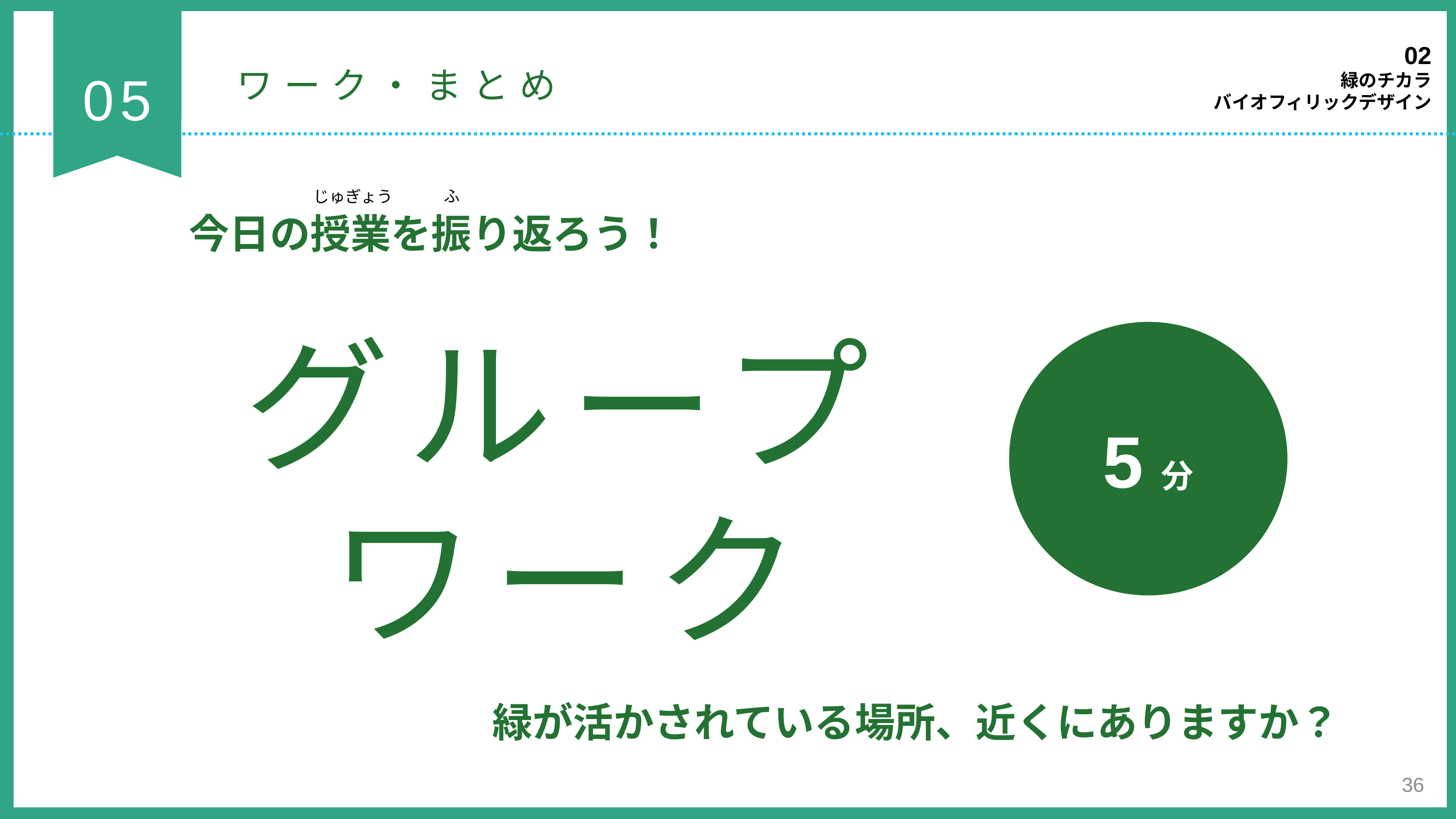

02
緑のチカラ
バイオフィリックデザイン
05
ワーク・まとめ

ふ
じゅぎょう
今日の授業を振り返ろう！
グループワーク
5分
緑が活かされている場所、近くにありますか？
36